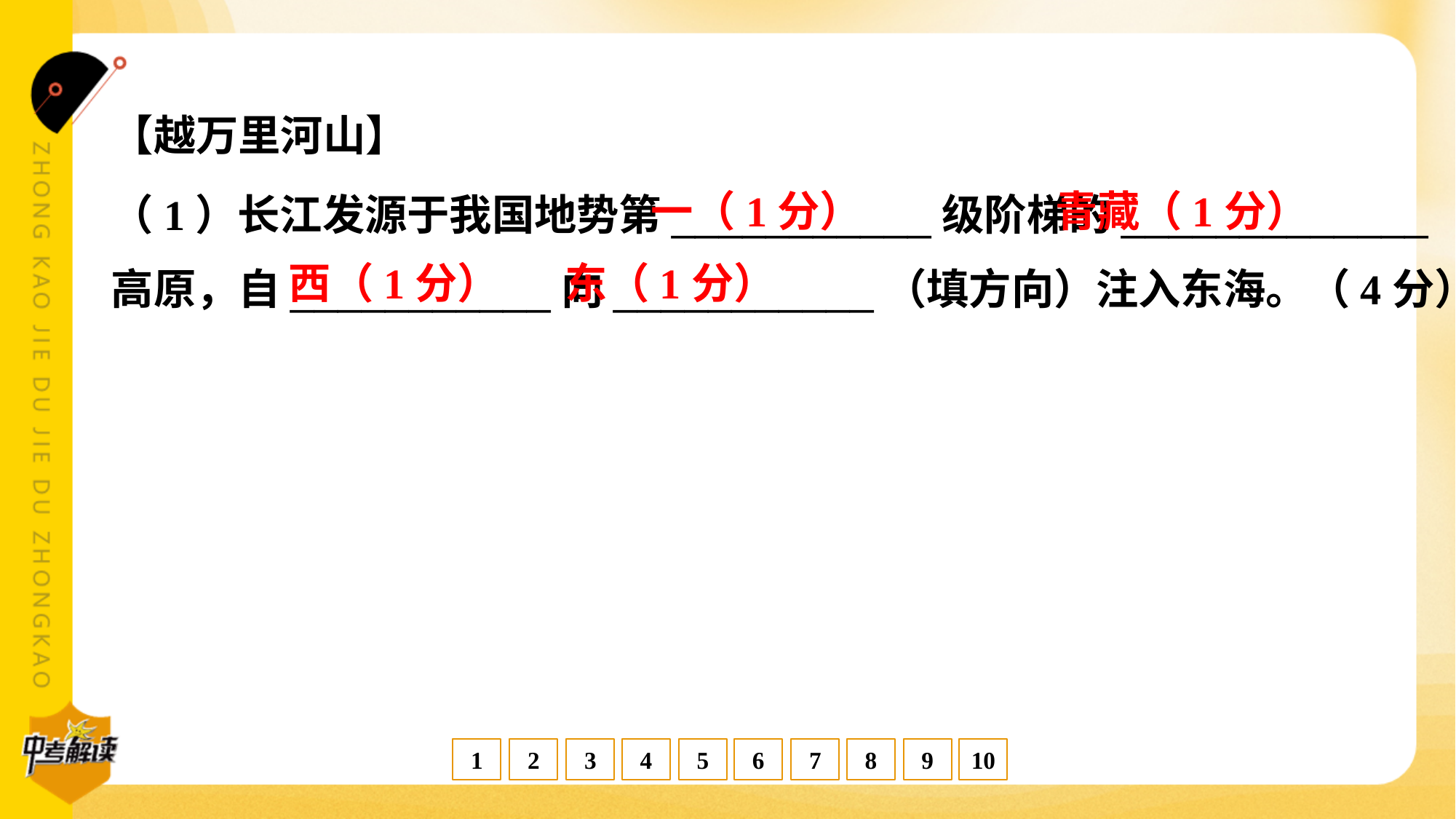

【越万里河山】
一（1分）
青藏（1分）
（1）长江发源于我国地势第___________级阶梯的_____________
高原，自___________向___________（填方向）注入东海。（4分）
西（1分）
东（1分）